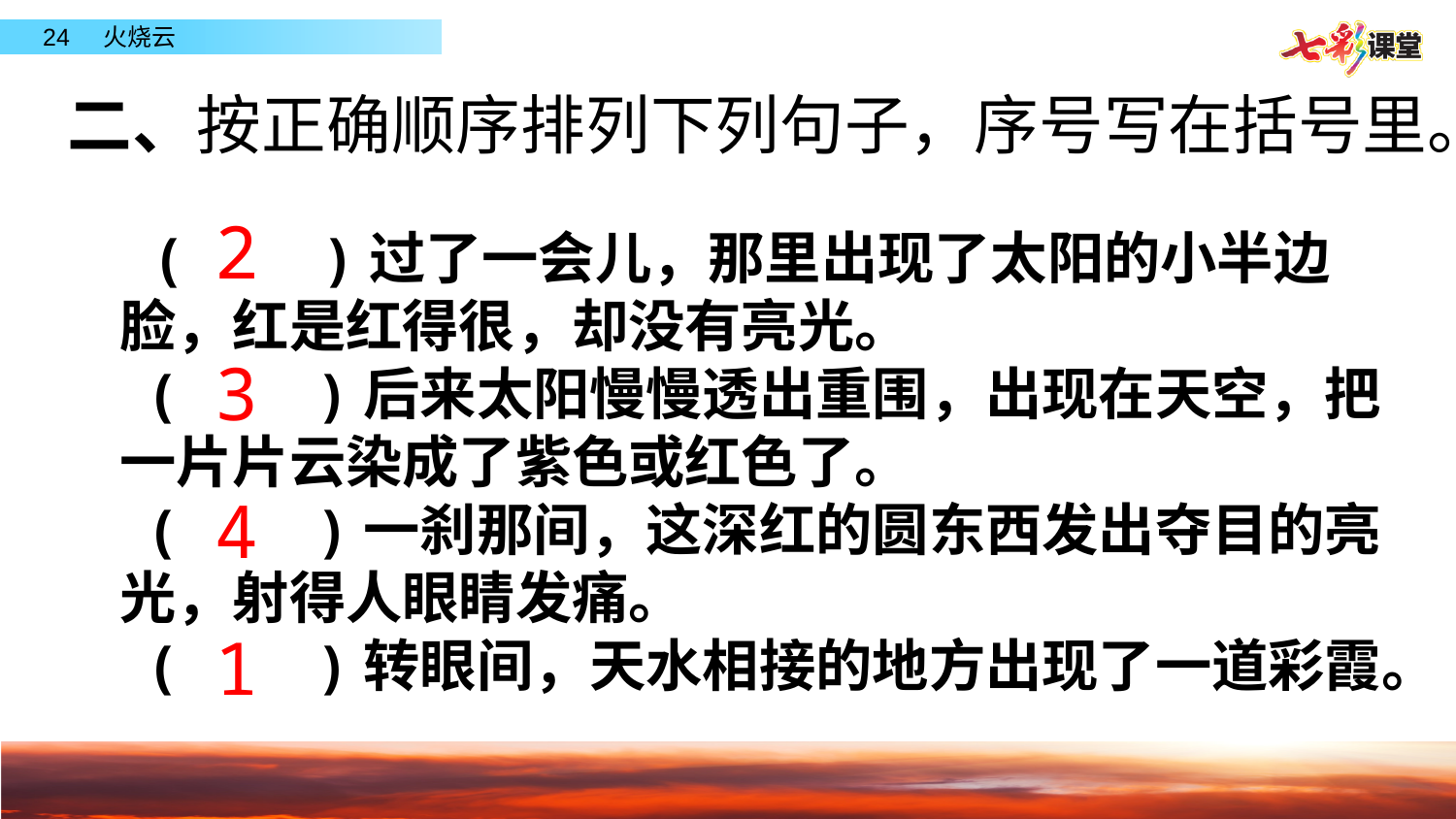

二、按正确顺序排列下列句子，序号写在括号里。
2
(    )过了一会儿，那里出现了太阳的小半边脸，红是红得很，却没有亮光。
 (    )后来太阳慢慢透出重围，出现在天空，把一片片云染成了紫色或红色了。
 (    )一刹那间，这深红的圆东西发出夺目的亮光，射得人眼睛发痛。
 (    )转眼间，天水相接的地方出现了一道彩霞。
3
4
1